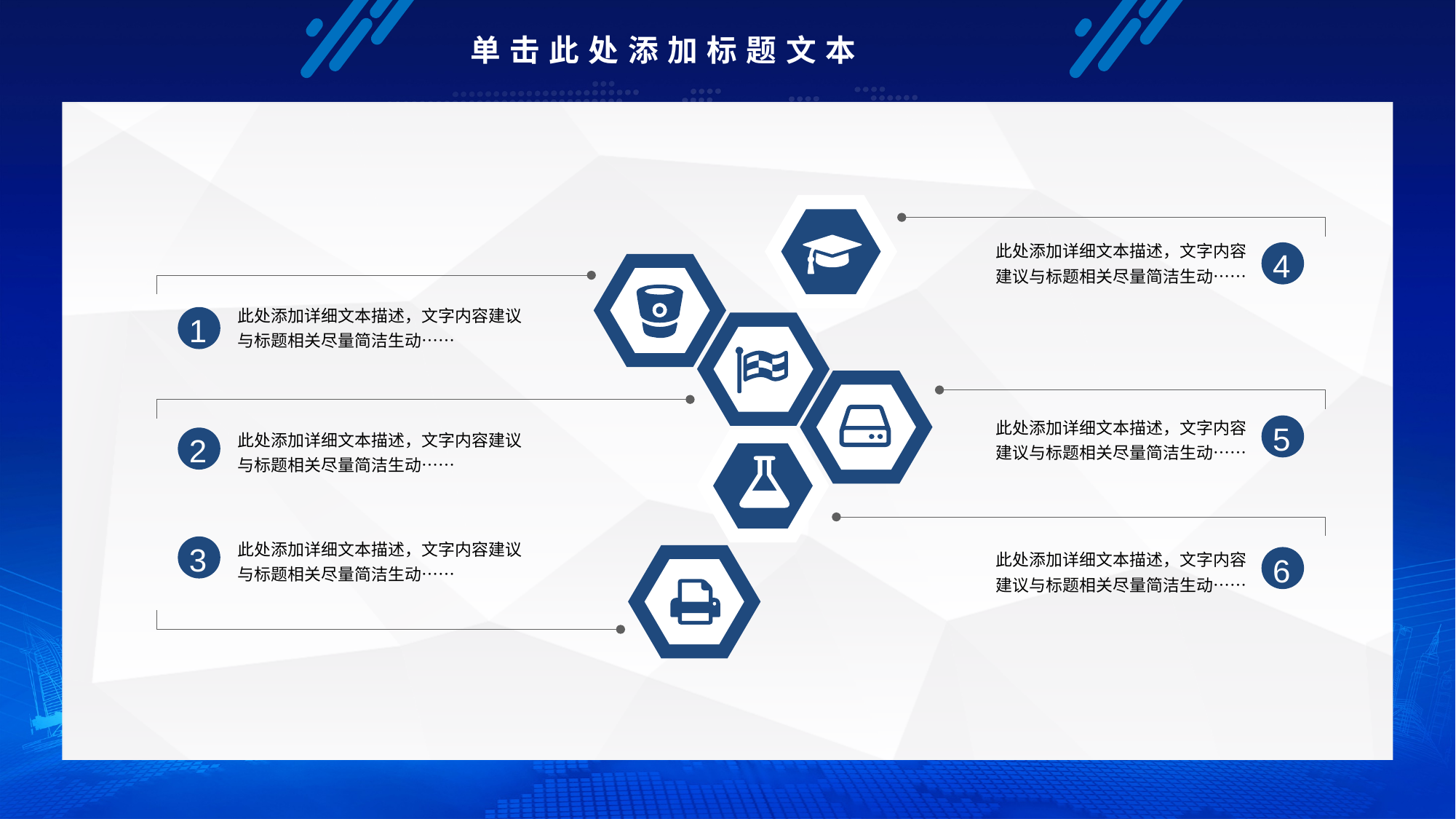

单击此处添加标题文本

此处添加详细文本描述，文字内容建议与标题相关尽量简洁生动……

4

此处添加详细文本描述，文字内容建议与标题相关尽量简洁生动……

1

此处添加详细文本描述，文字内容建议与标题相关尽量简洁生动……

5
此处添加详细文本描述，文字内容建议与标题相关尽量简洁生动……

2

此处添加详细文本描述，文字内容建议与标题相关尽量简洁生动……

3
此处添加详细文本描述，文字内容建议与标题相关尽量简洁生动……

6